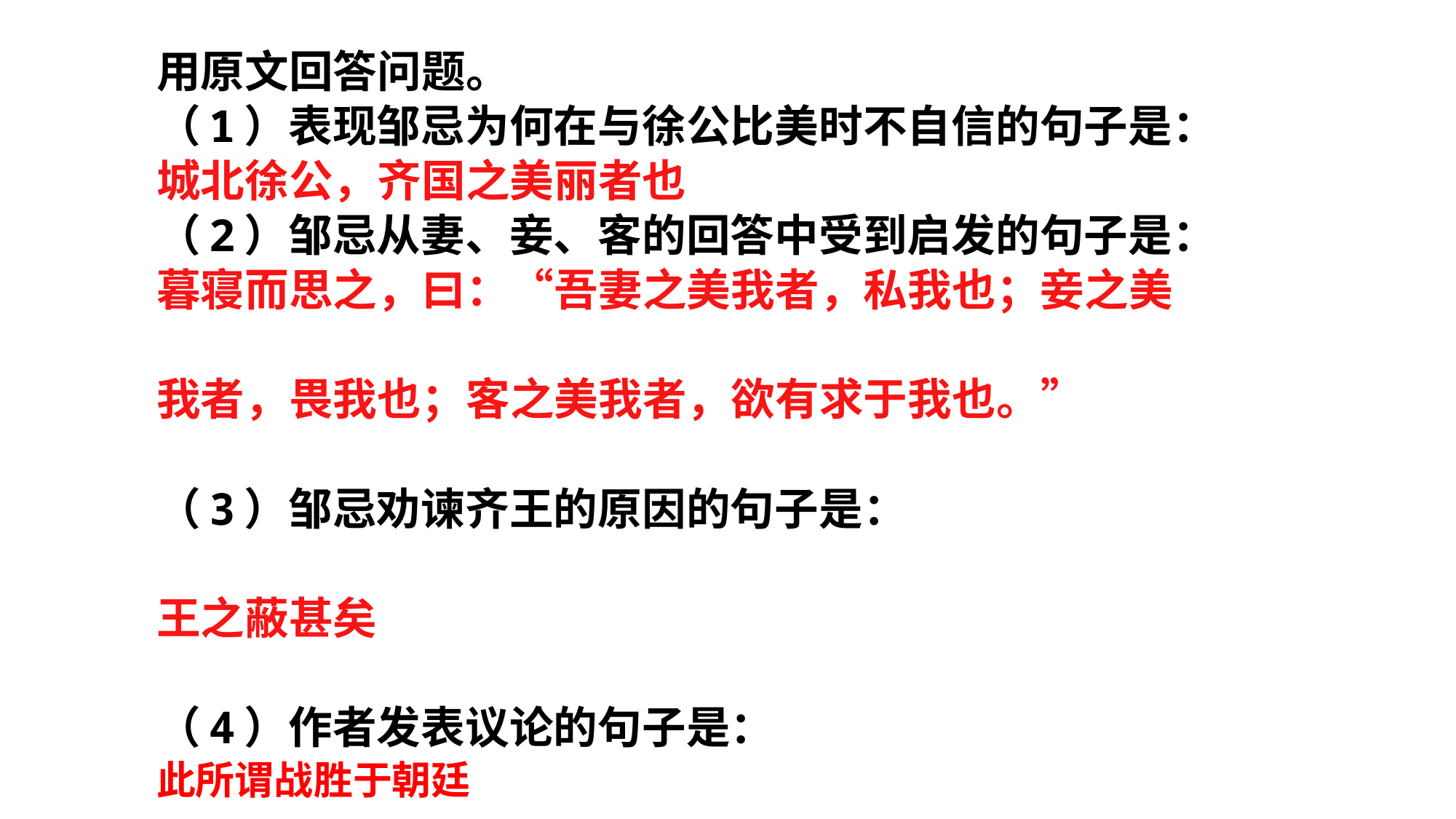

# 用原文回答问题。
（1）表现邹忌为何在与徐公比美时不自信的句子是：
城北徐公，齐国之美丽者也
（2）邹忌从妻、妾、客的回答中受到启发的句子是：
暮寝而思之，曰：“吾妻之美我者，私我也；妾之美

我者，畏我也；客之美我者，欲有求于我也。”

（3）邹忌劝谏齐王的原因的句子是：

王之蔽甚矣

（4）作者发表议论的句子是：
此所谓战胜于朝廷